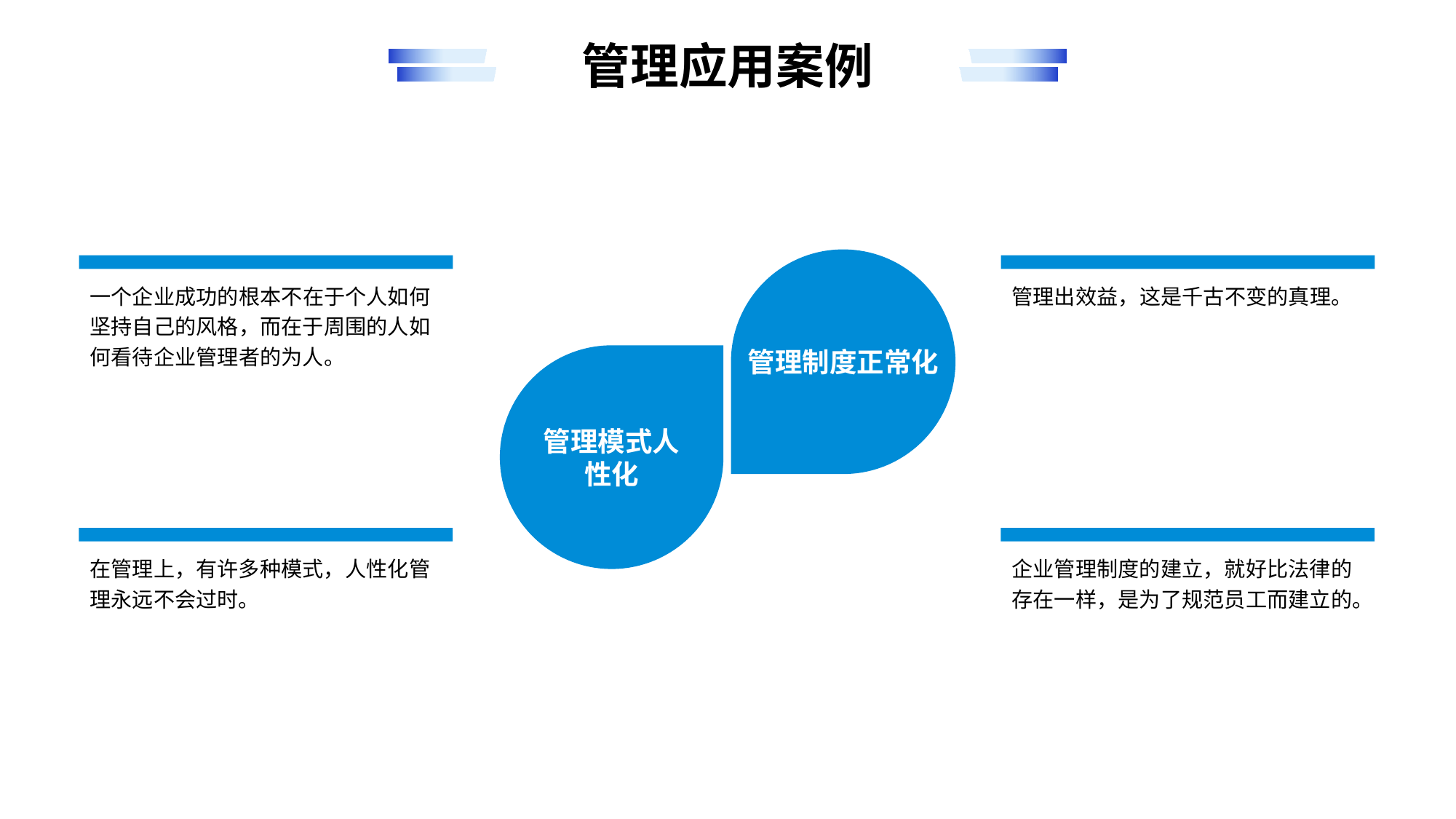

管理应用案例

管理制度正常化
管理模式人性化

一个企业成功的根本不在于个人如何坚持自己的风格，而在于周围的人如何看待企业管理者的为人。

在管理上，有许多种模式，人性化管理永远不会过时。

管理出效益，这是千古不变的真理。

企业管理制度的建立，就好比法律的存在一样，是为了规范员工而建立的。